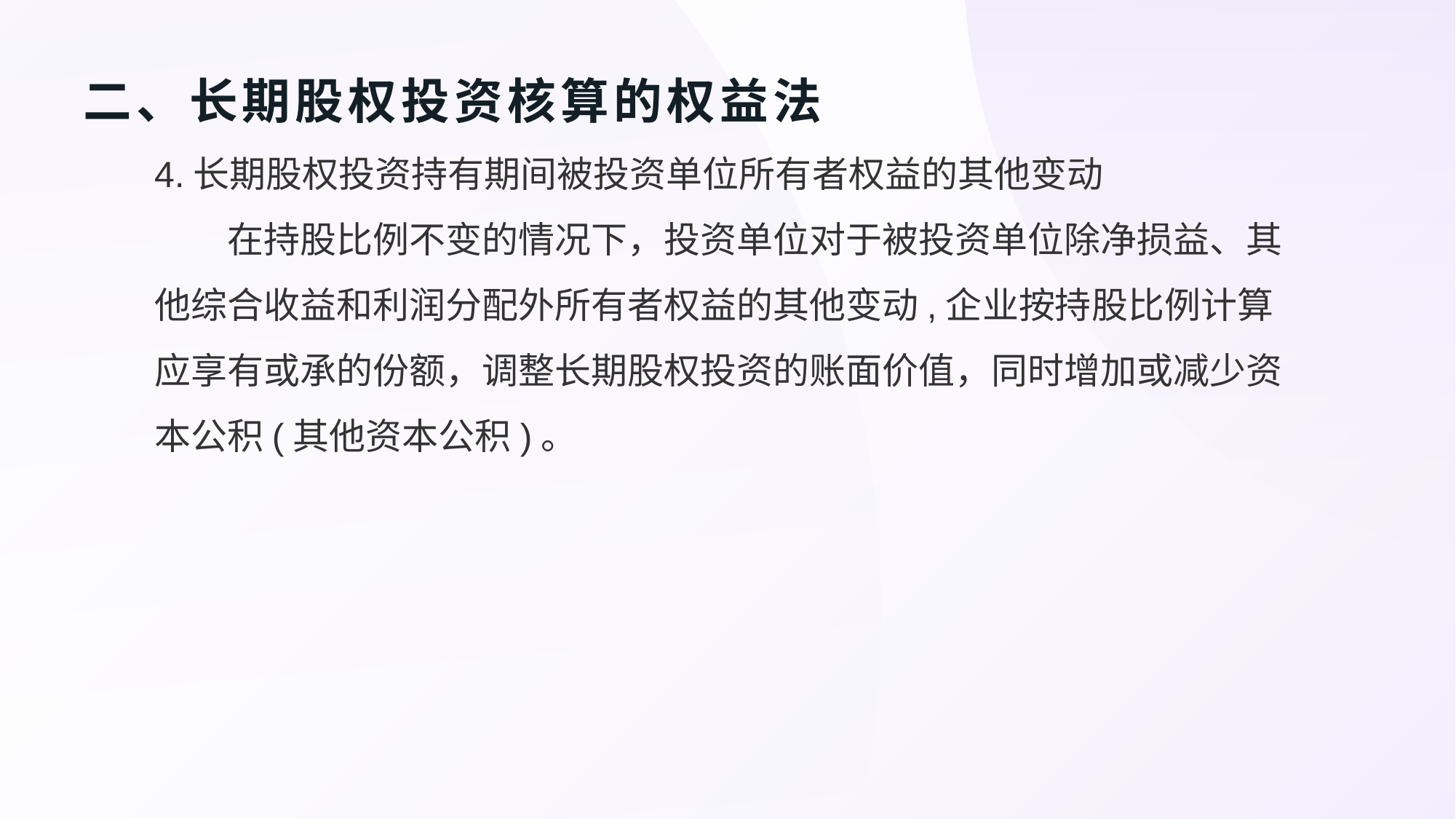

# 二、长期股权投资核算的权益法
4.长期股权投资持有期间被投资单位所有者权益的其他变动
在持股比例不变的情况下，投资单位对于被投资单位除净损益、其他综合收益和利润分配外所有者权益的其他变动,企业按持股比例计算应享有或承的份额，调整长期股权投资的账面价值，同时增加或减少资本公积(其他资本公积)。